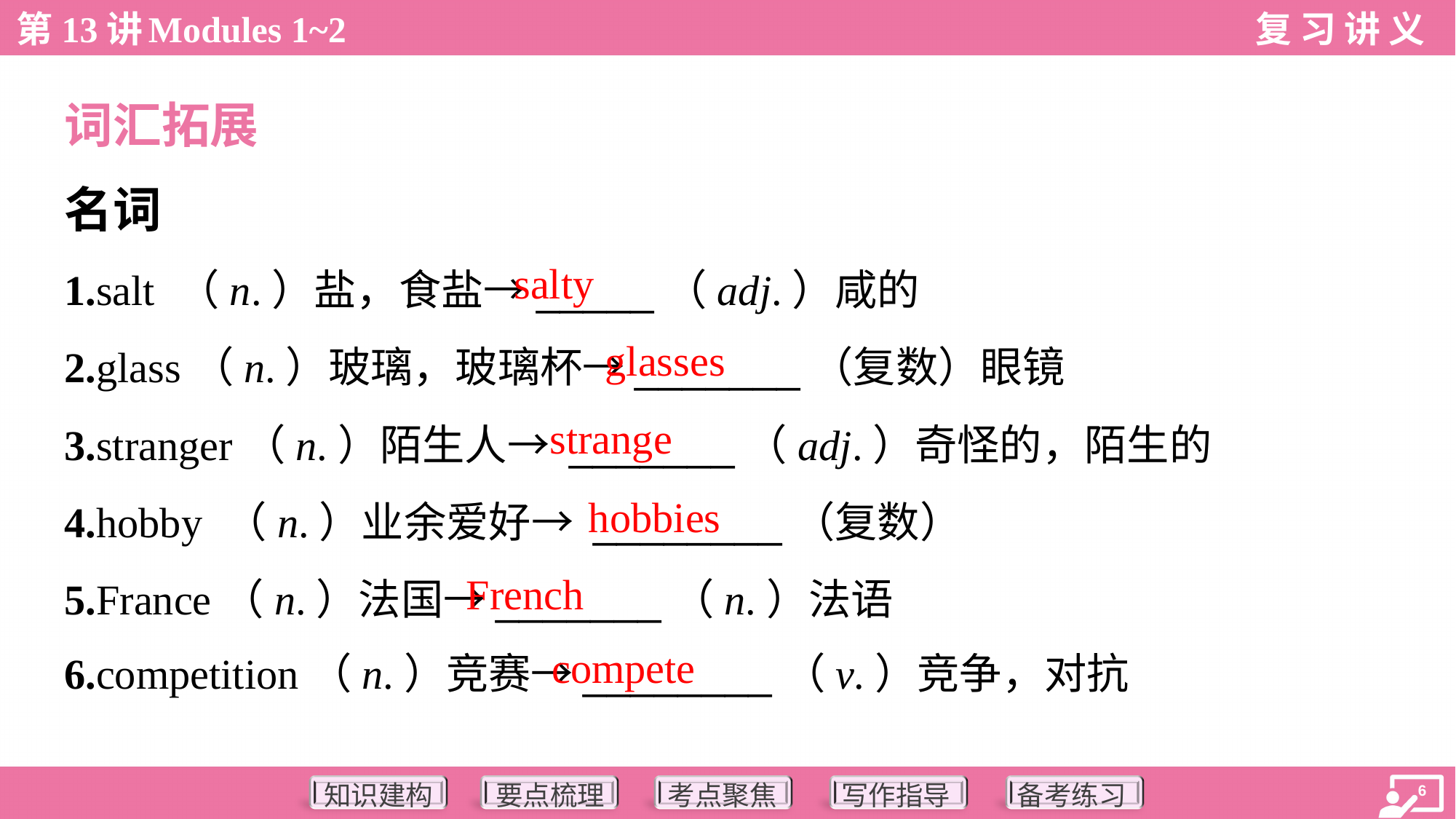

词汇拓展
名词
salty
1.salt （n.）盐，食盐→_____（adj.）咸的
2.glass（n.）玻璃，玻璃杯→_______（复数）眼镜
3.stranger（n.）陌生人→ _______（adj.）奇怪的，陌生的
4.hobby （n.）业余爱好→ ________（复数）
5.France（n.）法国→_______（n.）法语
6.competition（n.）竞赛→________（v.）竞争，对抗
glasses
strange
hobbies
French
compete